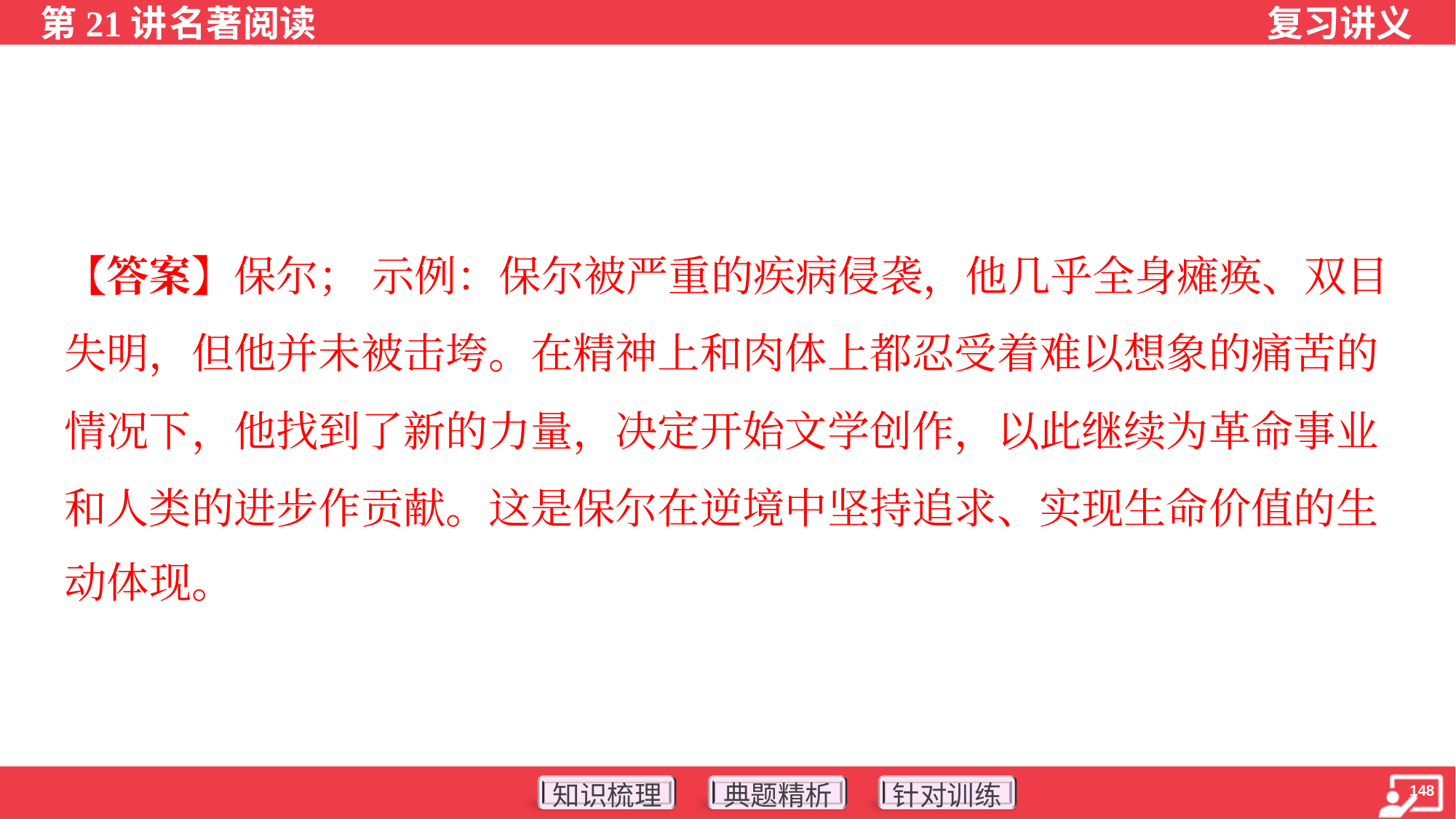

【答案】保尔； 示例：保尔被严重的疾病侵袭，他几乎全身瘫痪、双目
失明，但他并未被击垮。在精神上和肉体上都忍受着难以想象的痛苦的
情况下，他找到了新的力量，决定开始文学创作，以此继续为革命事业
和人类的进步作贡献。这是保尔在逆境中坚持追求、实现生命价值的生
动体现。